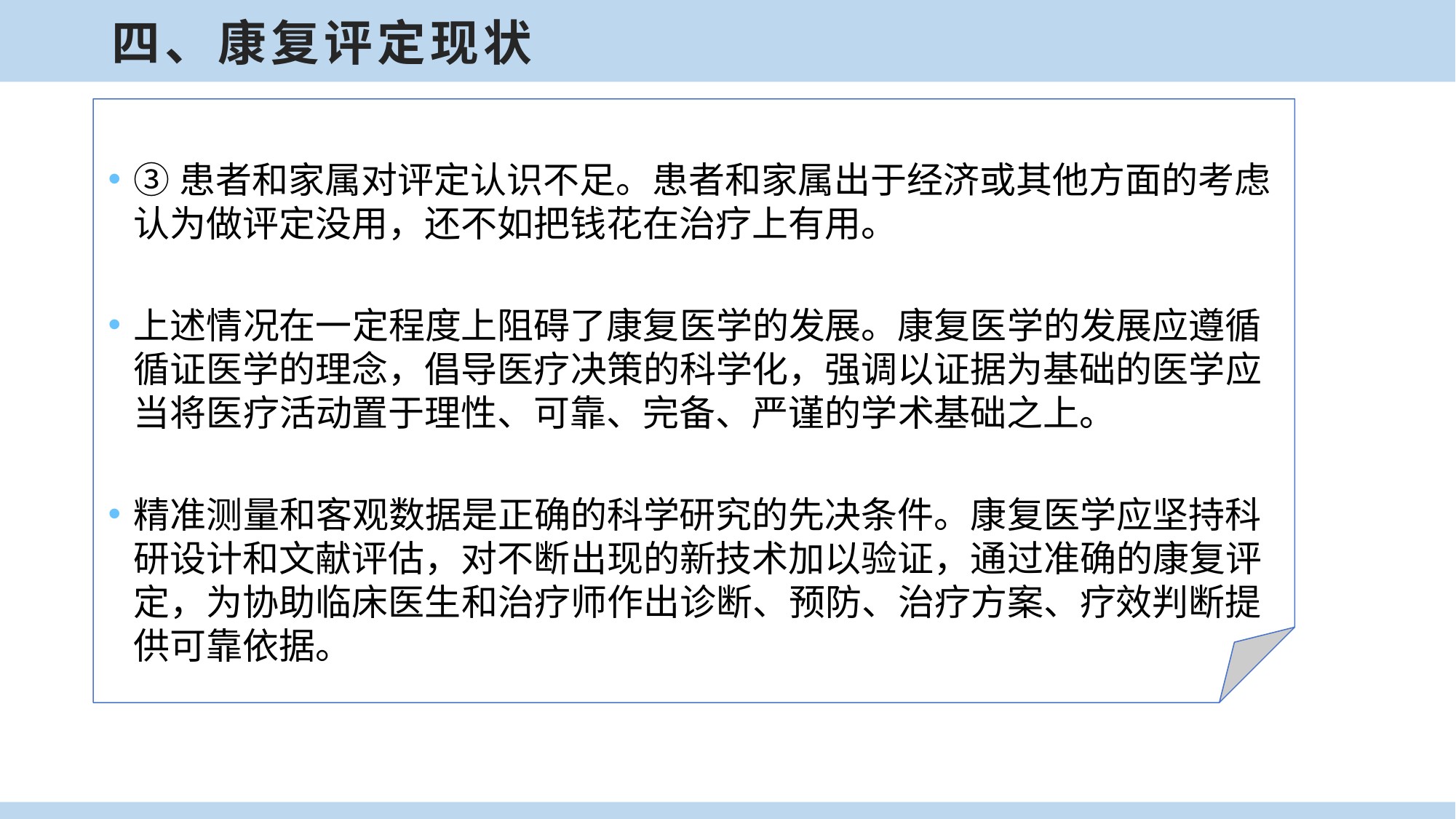

四、康复评定现状

③患者和家属对评定认识不足。患者和家属出于经济或其他方面的考虑认为做评定没用，还不如把钱花在治疗上有用。

上述情况在一定程度上阻碍了康复医学的发展。康复医学的发展应遵循循证医学的理念，倡导医疗决策的科学化，强调以证据为基础的医学应当将医疗活动置于理性、可靠、完备、严谨的学术基础之上。

精准测量和客观数据是正确的科学研究的先决条件。康复医学应坚持科研设计和文献评估，对不断出现的新技术加以验证，通过准确的康复评定，为协助临床医生和治疗师作出诊断、预防、治疗方案、疗效判断提供可靠依据。